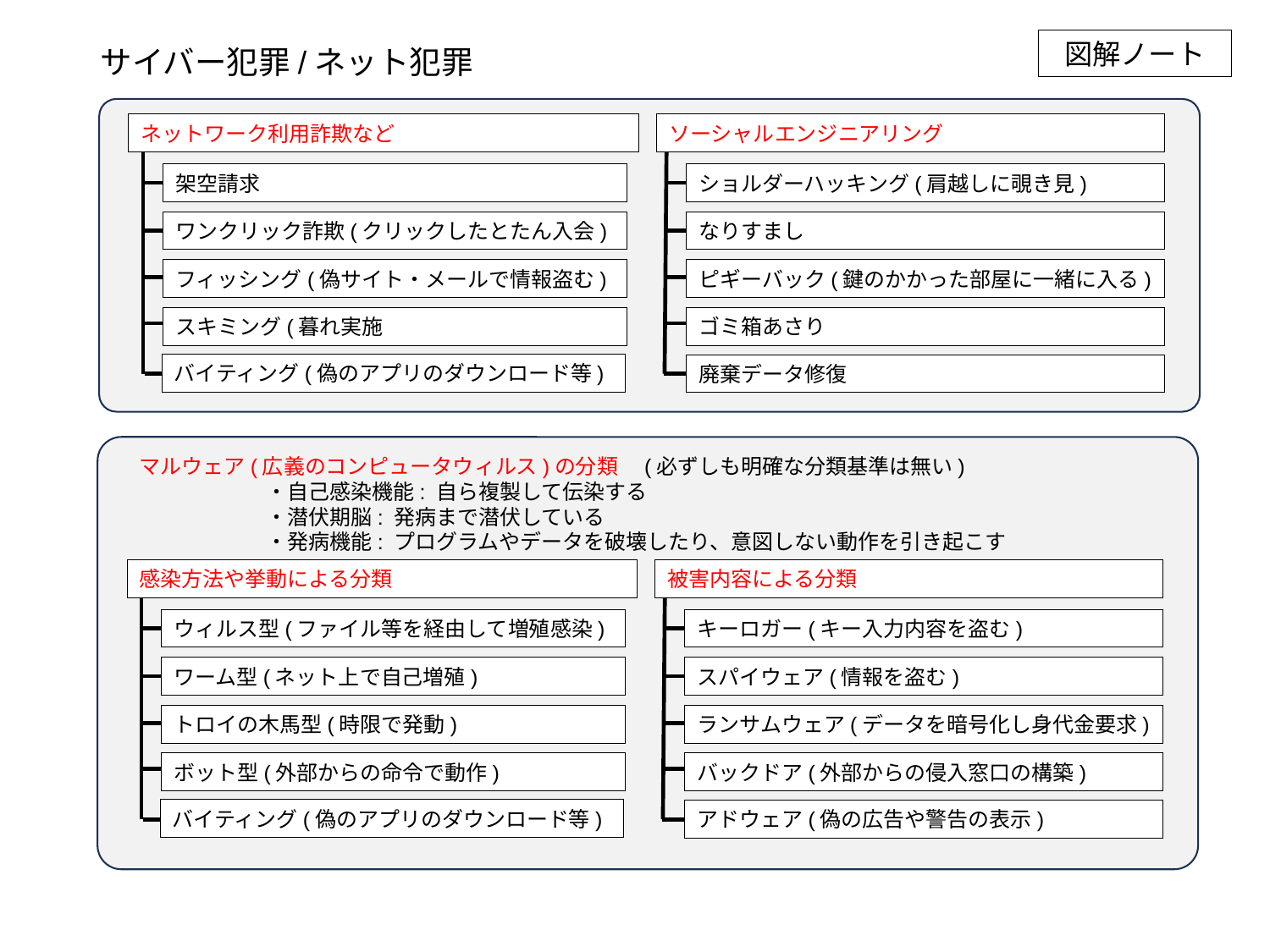

図解ノート
サイバー犯罪/ネット犯罪

ネットワーク利用詐欺など
ソーシャルエンジニアリング
架空請求
ショルダーハッキング(肩越しに覗き見)
ワンクリック詐欺(クリックしたとたん入会)
なりすまし
フィッシング(偽サイト・メールで情報盗む)
ピギーバック(鍵のかかった部屋に一緒に入る)
スキミング(暮れ実施
ゴミ箱あさり
バイティング(偽のアプリのダウンロード等)
廃棄データ修復

マルウェア(広義のコンピュータウィルス)の分類　(必ずしも明確な分類基準は無い)
	・自己感染機能: 自ら複製して伝染する
	・潜伏期脳: 発病まで潜伏している
	・発病機能: プログラムやデータを破壊したり、意図しない動作を引き起こす
感染方法や挙動による分類
被害内容による分類
ウィルス型(ファイル等を経由して増殖感染)
キーロガー(キー入力内容を盗む)
ワーム型(ネット上で自己増殖)
スパイウェア(情報を盗む)
トロイの木馬型(時限で発動)
ランサムウェア(データを暗号化し身代金要求)
ボット型(外部からの命令で動作)
バックドア(外部からの侵入窓口の構築)
バイティング(偽のアプリのダウンロード等)
アドウェア(偽の広告や警告の表示)